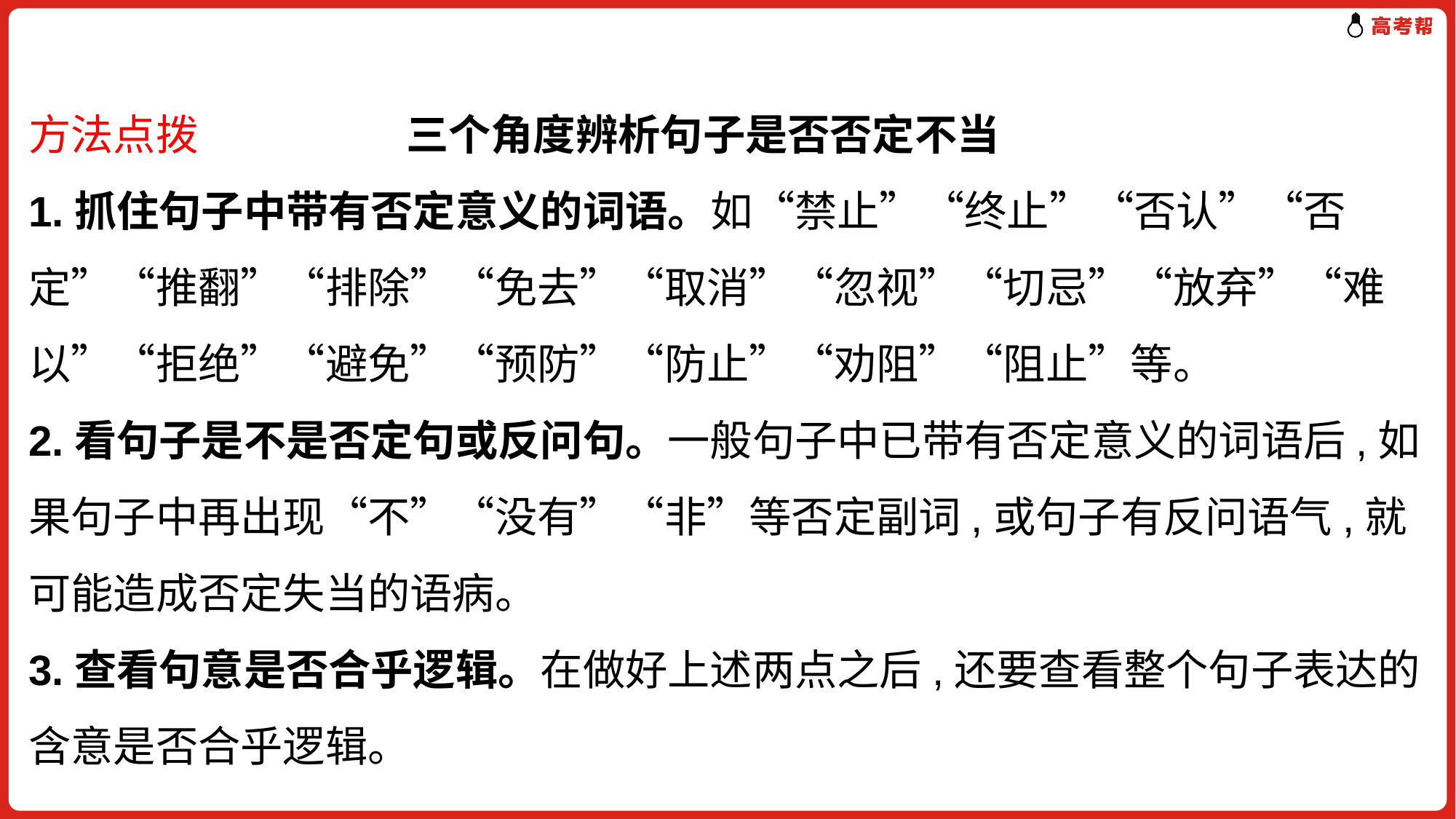

方法点拨                      三个角度辨析句子是否否定不当
1.抓住句子中带有否定意义的词语。如“禁止”“终止”“否认”“否定”“推翻”“排除”“免去”“取消”“忽视”“切忌”“放弃”“难以”“拒绝”“避免”“预防”“防止”“劝阻”“阻止”等。
2.看句子是不是否定句或反问句。一般句子中已带有否定意义的词语后,如果句子中再出现“不”“没有”“非”等否定副词,或句子有反问语气,就可能造成否定失当的语病。
3.查看句意是否合乎逻辑。在做好上述两点之后,还要查看整个句子表达的含意是否合乎逻辑。